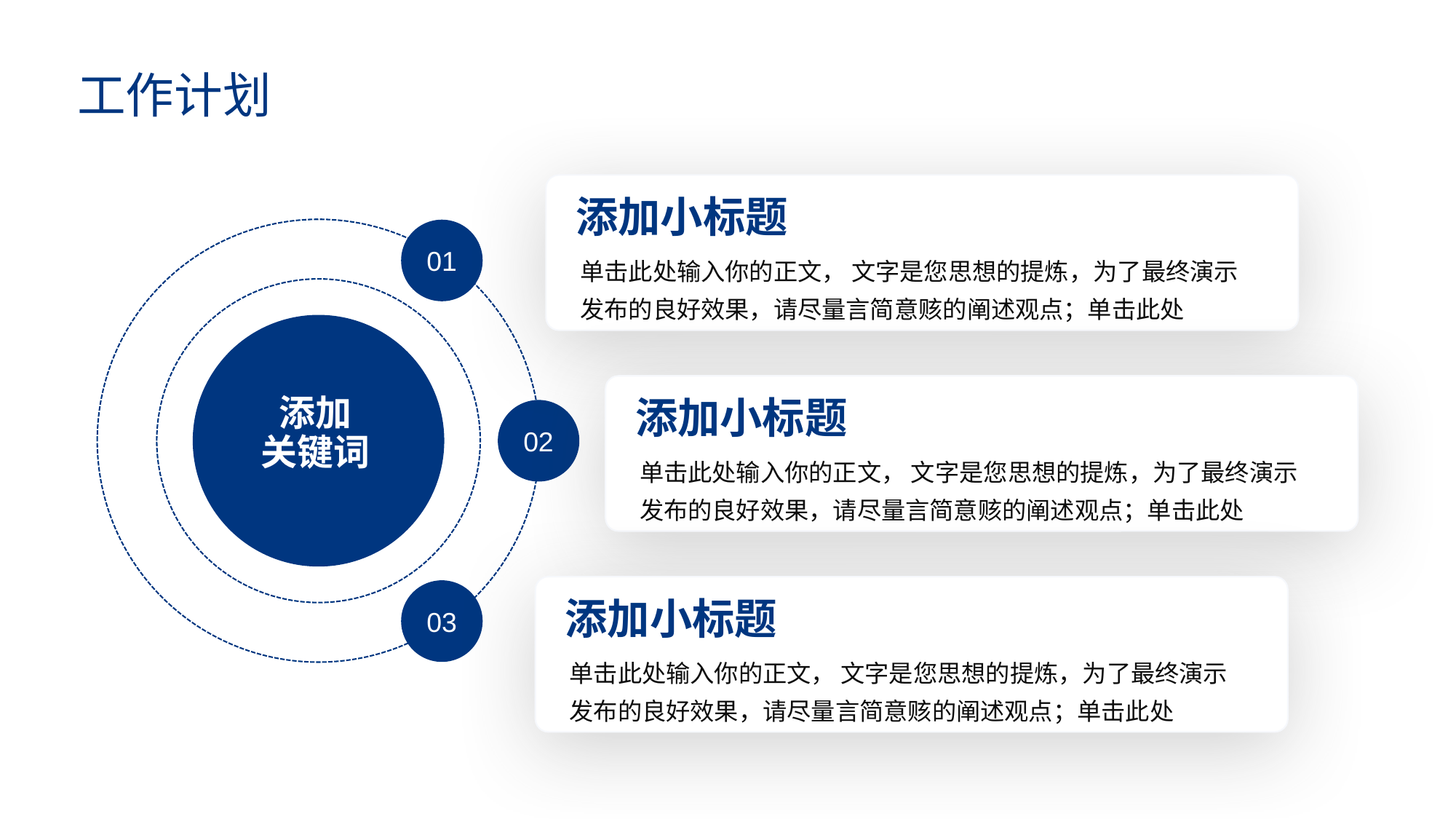

工作计划

添加小标题
单击此处输入你的正文， 文字是您思想的提炼，为了最终演示发布的良好效果，请尽量言简意赅的阐述观点；单击此处

01

添加
关键词
02
03

添加小标题
单击此处输入你的正文， 文字是您思想的提炼，为了最终演示发布的良好效果，请尽量言简意赅的阐述观点；单击此处

添加小标题
单击此处输入你的正文， 文字是您思想的提炼，为了最终演示发布的良好效果，请尽量言简意赅的阐述观点；单击此处